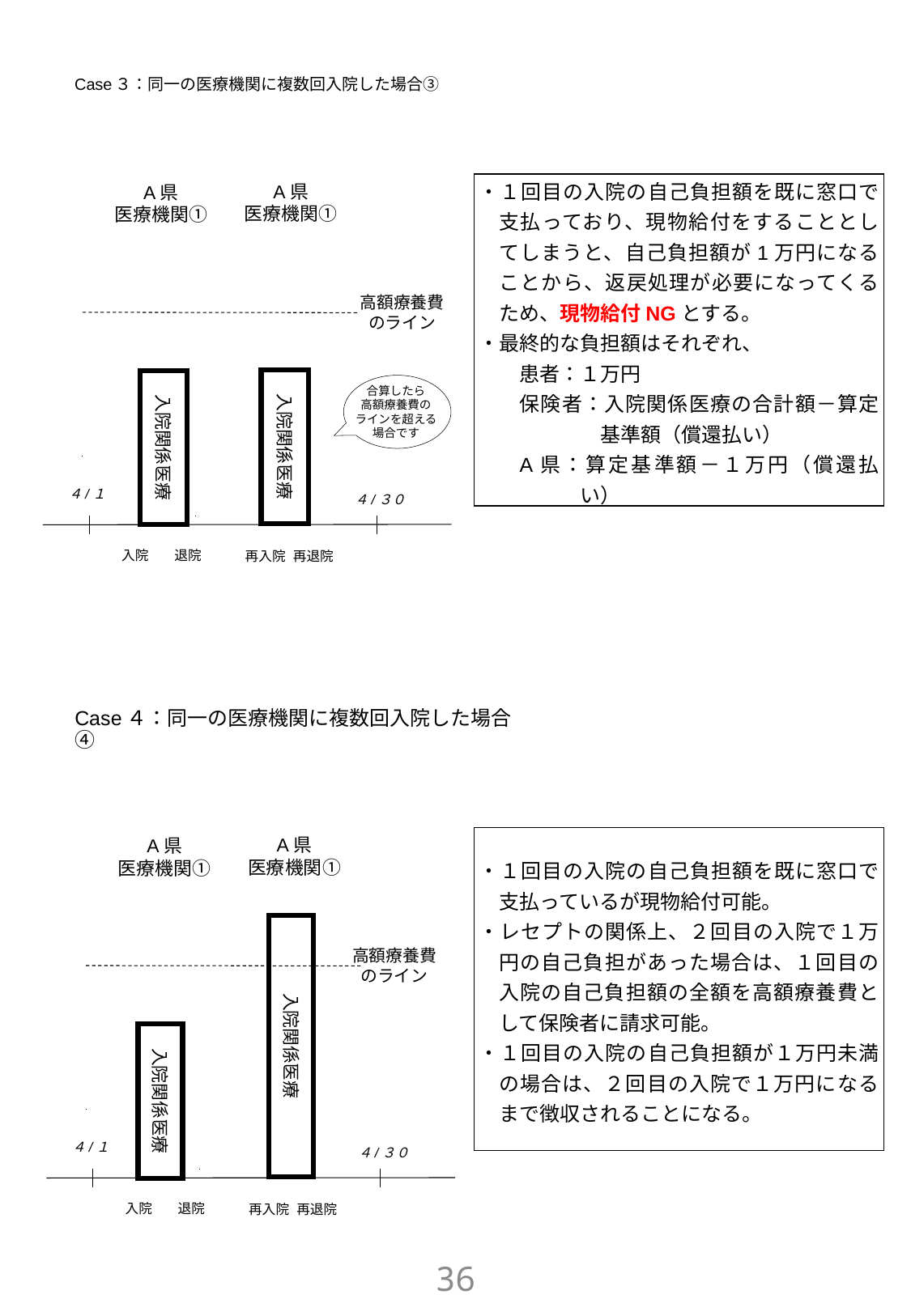

# Case３：同一の医療機関に複数回入院した場合③
A県
医療機関①
・１回目の入院の自己負担額を既に窓口で支払っており、現物給付をすることとしてしまうと、自己負担額が1万円になることから、返戻処理が必要になってくるため、現物給付NGとする。
・最終的な負担額はそれぞれ、
患者：１万円
保険者：入院関係医療の合計額－算定基準額（償還払い）
A県：算定基準額－１万円（償還払い）
A県
医療機関①
高額療養費
のライン
入院関係医療
入院関係医療

合算したら
高額療養費の
ラインを超える
場合です
４/１
４/３０
入院
退院
再入院
再退院
Case４：同一の医療機関に複数回入院した場合④
A県
医療機関①
・１回目の入院の自己負担額を既に窓口で支払っているが現物給付可能。
・レセプトの関係上、２回目の入院で１万円の自己負担があった場合は、１回目の入院の自己負担額の全額を高額療養費として保険者に請求可能。
・１回目の入院の自己負担額が１万円未満の場合は、２回目の入院で１万円になるまで徴収されることになる。
A県
医療機関①
入院関係医療
高額療養費
のライン
入院関係医療
４/１
４/３０
入院
退院
再入院
再退院
36